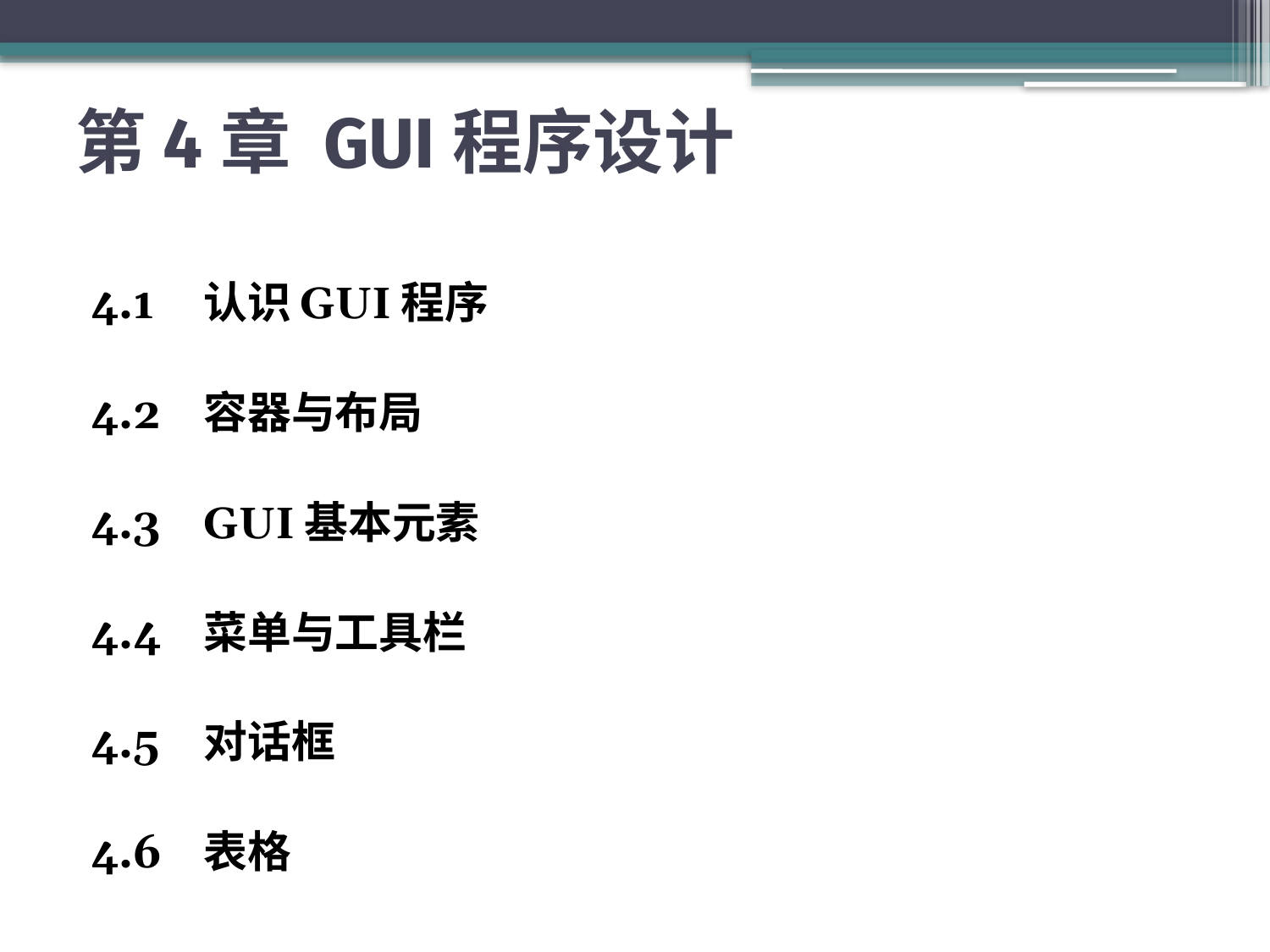

# 第4章 GUI程序设计
4.1	认识GUI程序
4.2	容器与布局
4.3	GUI基本元素
4.4	菜单与工具栏
4.5	对话框
4.6	表格